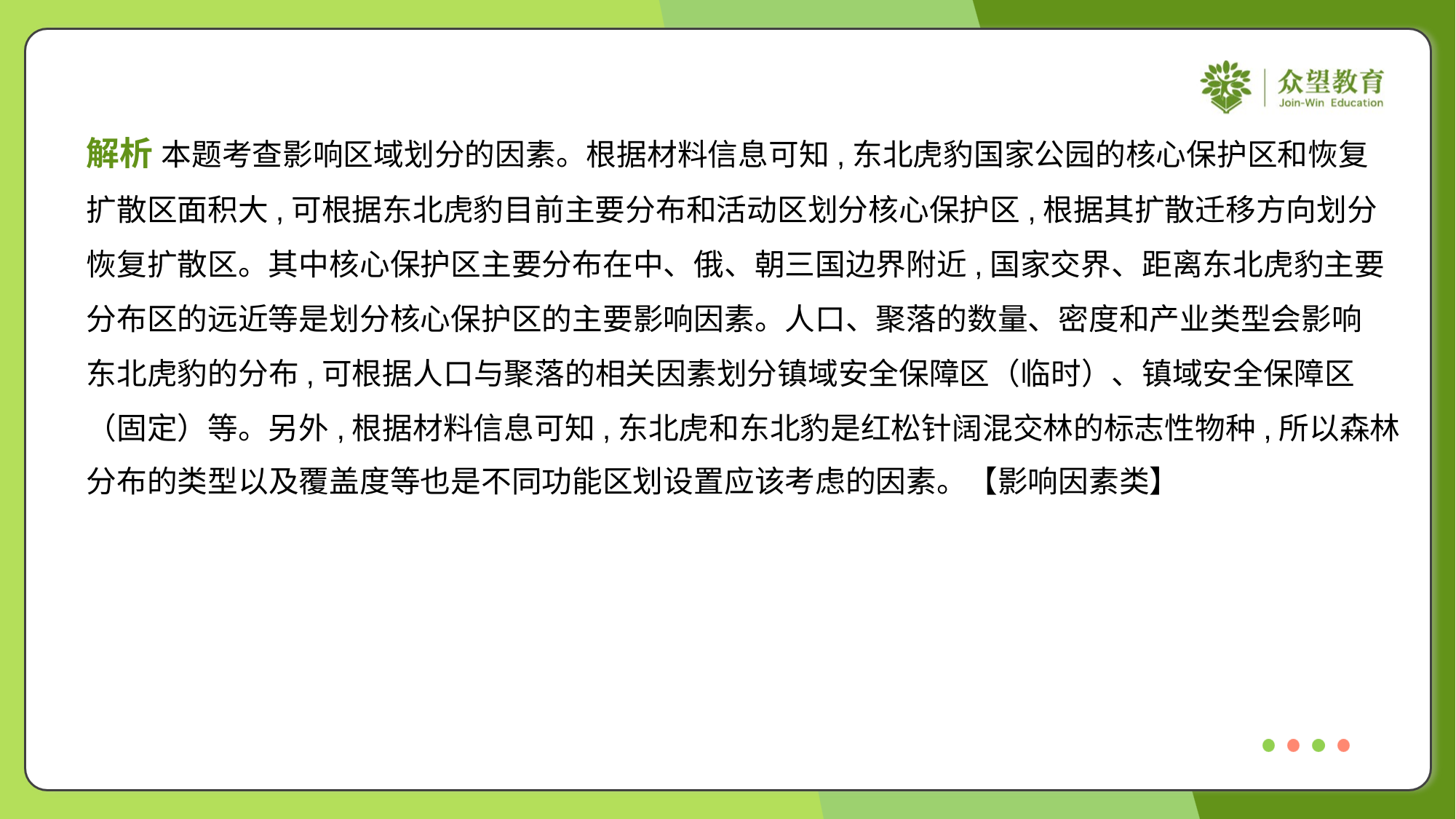

解析 本题考查影响区域划分的因素。根据材料信息可知,东北虎豹国家公园的核心保护区和恢复
扩散区面积大,可根据东北虎豹目前主要分布和活动区划分核心保护区,根据其扩散迁移方向划分
恢复扩散区。其中核心保护区主要分布在中、俄、朝三国边界附近,国家交界、距离东北虎豹主要
分布区的远近等是划分核心保护区的主要影响因素。人口、聚落的数量、密度和产业类型会影响
东北虎豹的分布,可根据人口与聚落的相关因素划分镇域安全保障区（临时）、镇域安全保障区
（固定）等。另外,根据材料信息可知,东北虎和东北豹是红松针阔混交林的标志性物种,所以森林
分布的类型以及覆盖度等也是不同功能区划设置应该考虑的因素。【影响因素类】